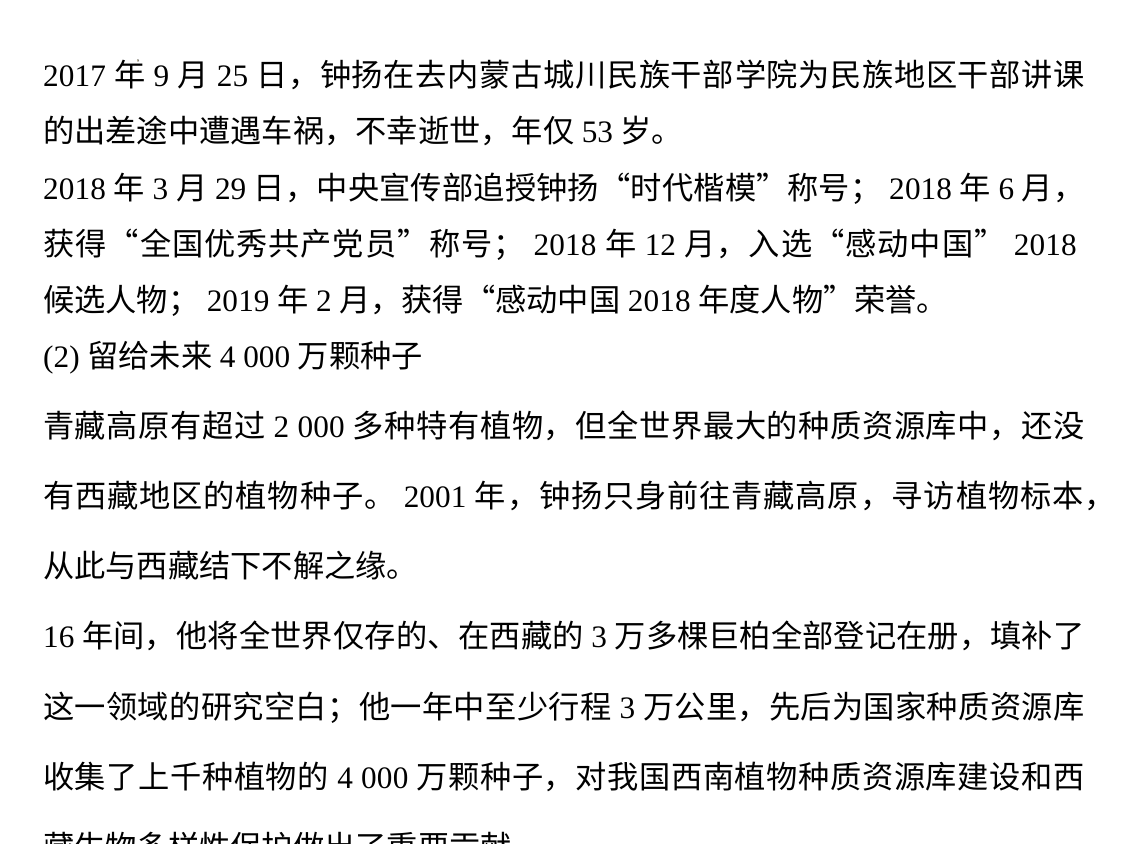

2017年9月25日，钟扬在去内蒙古城川民族干部学院为民族地区干部讲课的出差途中遭遇车祸，不幸逝世，年仅53岁。
2018年3月29日，中央宣传部追授钟扬“时代楷模”称号；2018年6月，获得“全国优秀共产党员”称号；2018年12月，入选“感动中国”2018候选人物；2019年2月，获得“感动中国2018年度人物”荣誉。
(2)留给未来4 000万颗种子
青藏高原有超过2 000多种特有植物，但全世界最大的种质资源库中，还没有西藏地区的植物种子。2001年，钟扬只身前往青藏高原，寻访植物标本，从此与西藏结下不解之缘。
16年间，他将全世界仅存的、在西藏的3万多棵巨柏全部登记在册，填补了这一领域的研究空白；他一年中至少行程3万公里，先后为国家种质资源库收集了上千种植物的4 000万颗种子，对我国西南植物种质资源库建设和西藏生物多样性保护做出了重要贡献。